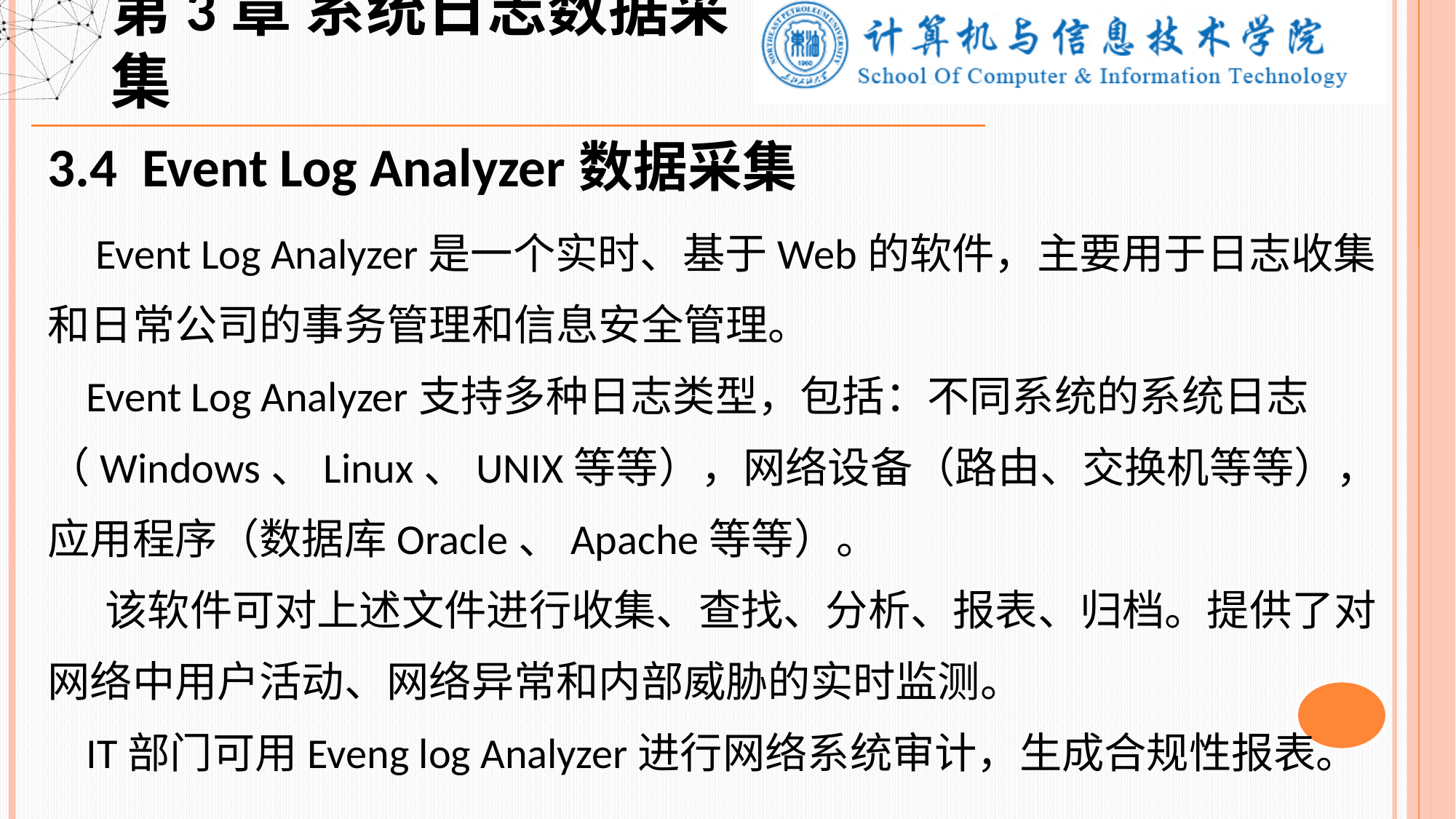

第3章 系统日志数据采集
3.4  Event Log Analyzer数据采集

     Event Log Analyzer是一个实时、基于Web的软件，主要用于日志收集和日常公司的事务管理和信息安全管理。
    Event Log Analyzer支持多种日志类型，包括：不同系统的系统日志（Windows、Linux、UNIX等等），网络设备（路由、交换机等等），应用程序（数据库Oracle、Apache等等）。
     该软件可对上述文件进行收集、查找、分析、报表、归档。提供了对网络中用户活动、网络异常和内部威胁的实时监测。
    IT部门可用Eveng log Analyzer进行网络系统审计，生成合规性报表。